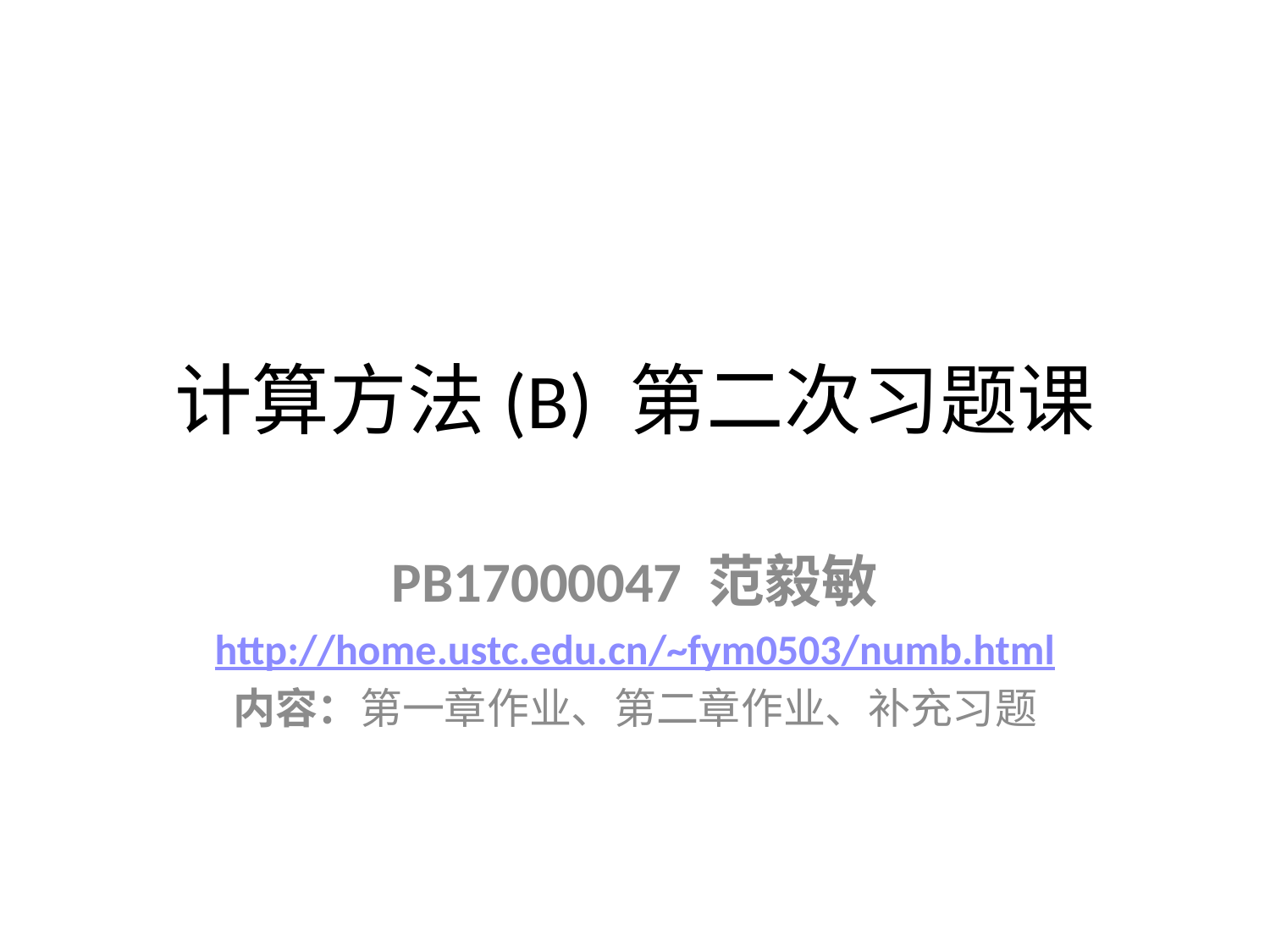

# 计算方法(B) 第二次习题课
PB17000047 范毅敏
http://home.ustc.edu.cn/~fym0503/numb.html
内容：第一章作业、第二章作业、补充习题